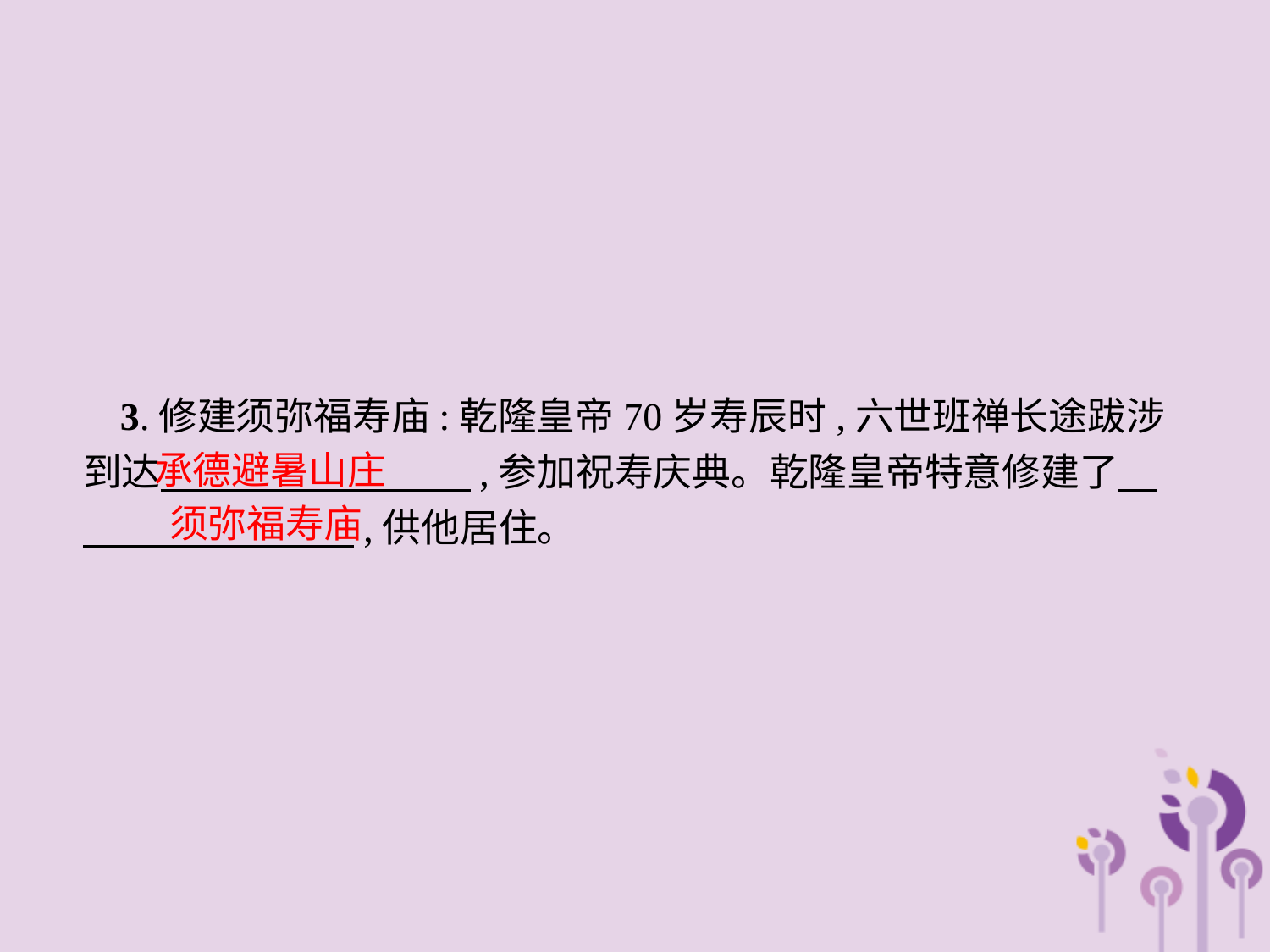

3.修建须弥福寿庙:乾隆皇帝70岁寿辰时,六世班禅长途跋涉到达　　　　　　　　,参加祝寿庆典。乾隆皇帝特意修建了　　　　　　　　,供他居住。
承德避暑山庄
须弥福寿庙